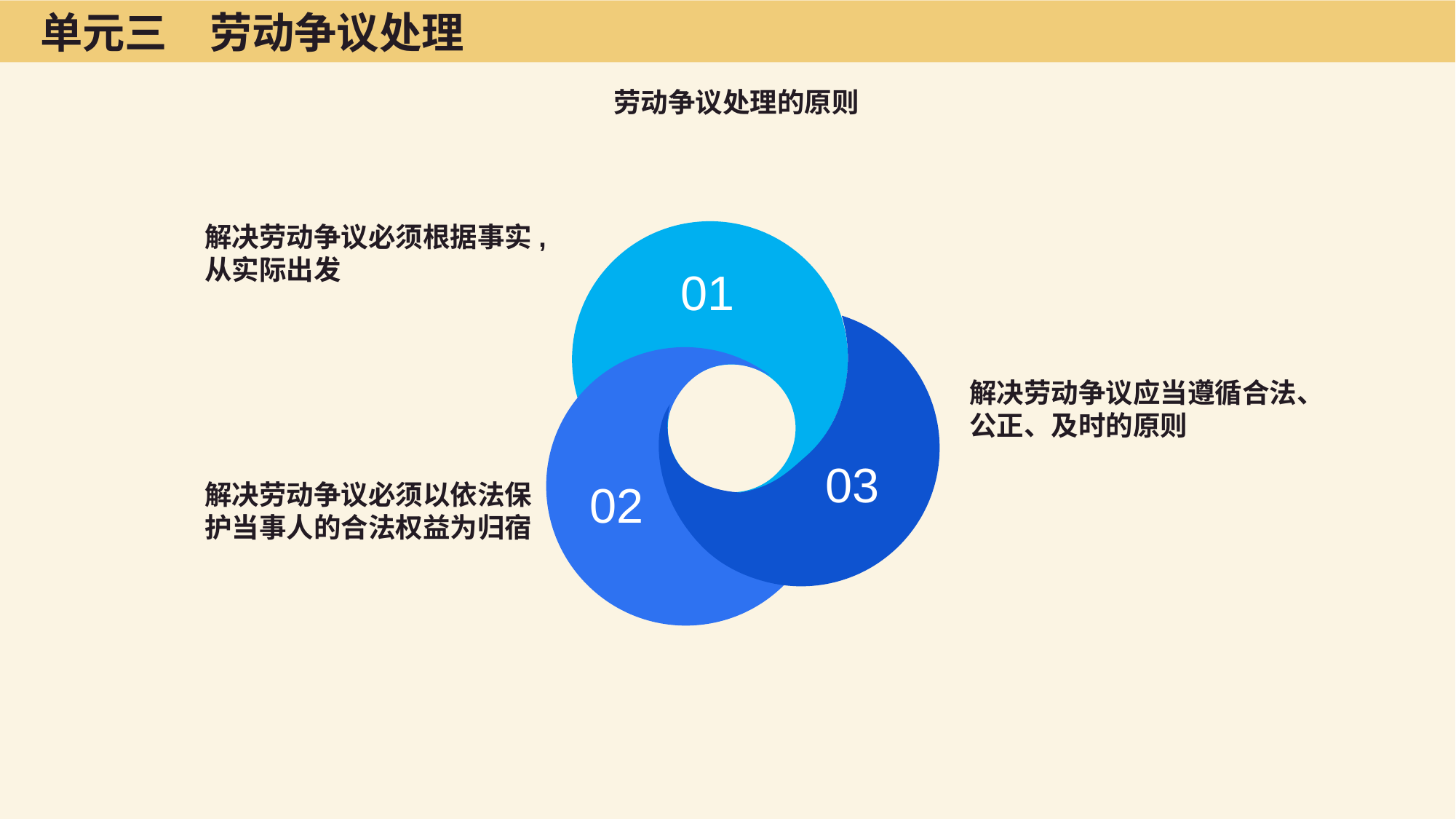

单元三　劳动争议处理
劳动争议处理的原则

解决劳动争议必须根据事实,从实际出发

01

解决劳动争议应当遵循合法、公正、及时的原则
03
02
解决劳动争议必须以依法保护当事人的合法权益为归宿